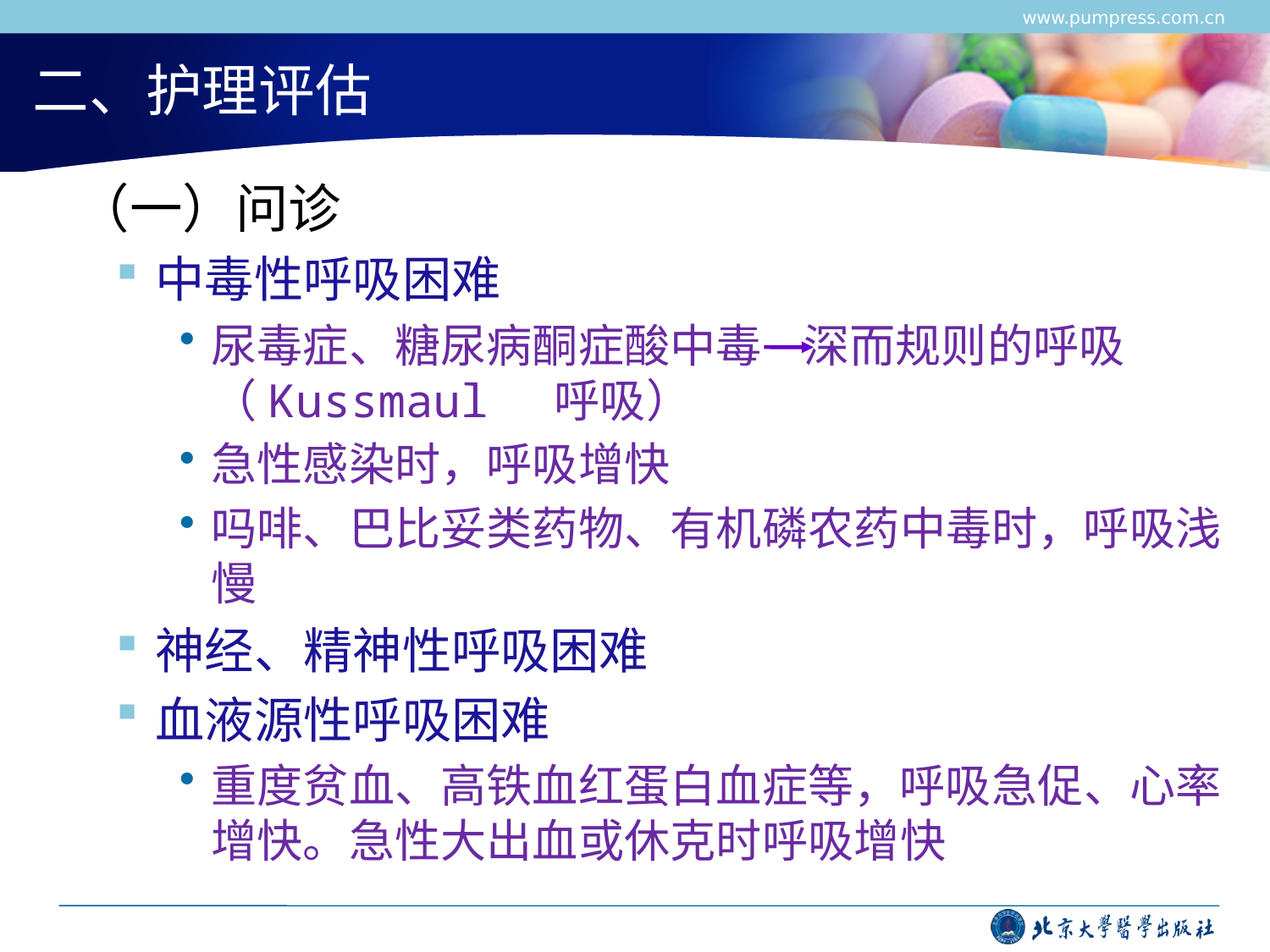

www.pumpress.com.cn
# 二、护理评估
 （一）问诊
中毒性呼吸困难
尿毒症、糖尿病酮症酸中毒    深而规则的呼吸（Kussmaul  呼吸）
急性感染时，呼吸增快
吗啡、巴比妥类药物、有机磷农药中毒时，呼吸浅慢
神经、精神性呼吸困难
血液源性呼吸困难
重度贫血、高铁血红蛋白血症等，呼吸急促、心率增快。急性大出血或休克时呼吸增快